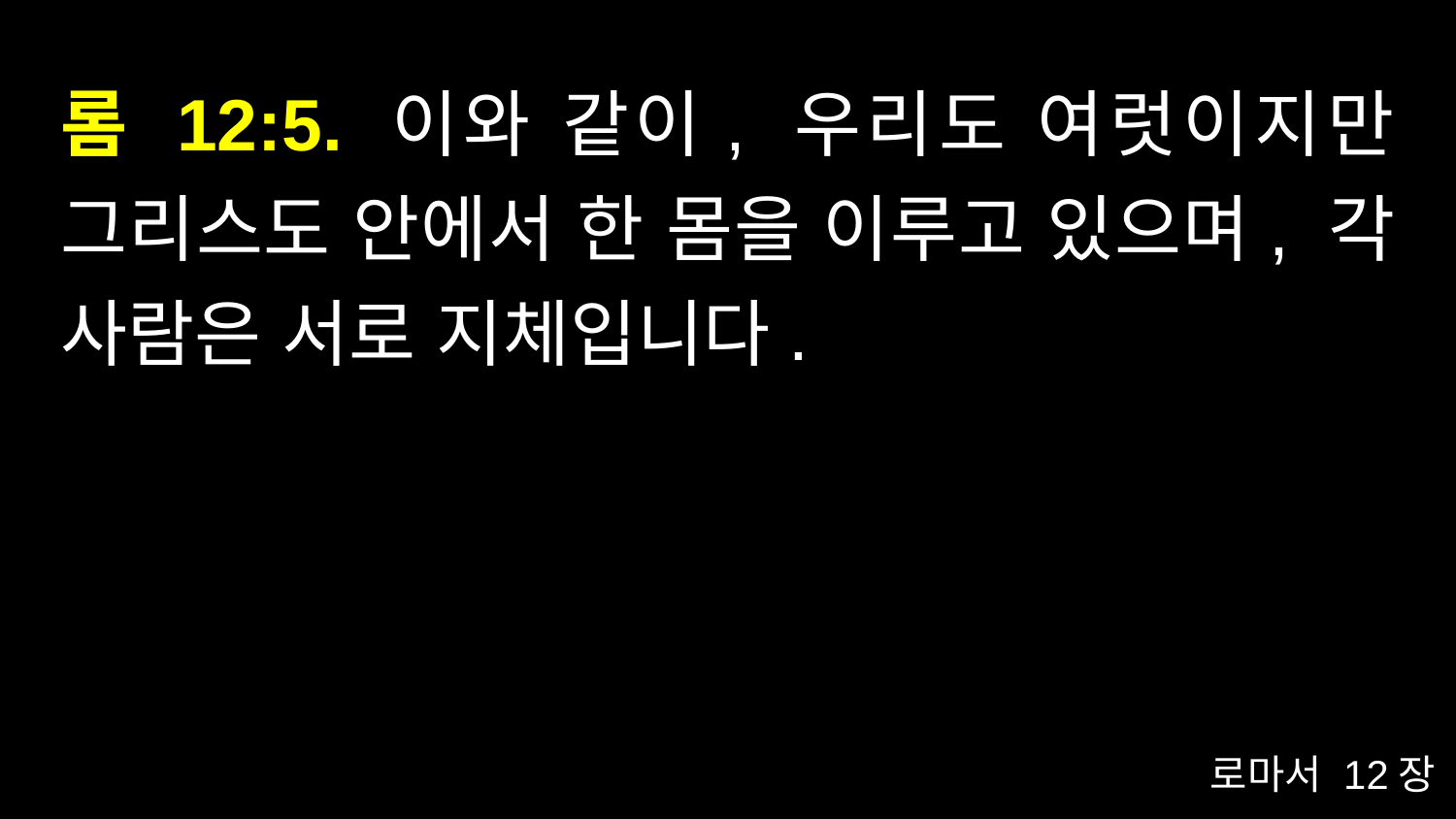

# 롬 12:5. 이와 같이, 우리도 여럿이지만 그리스도 안에서 한 몸을 이루고 있으며, 각 사람은 서로 지체입니다.
로마서 12장